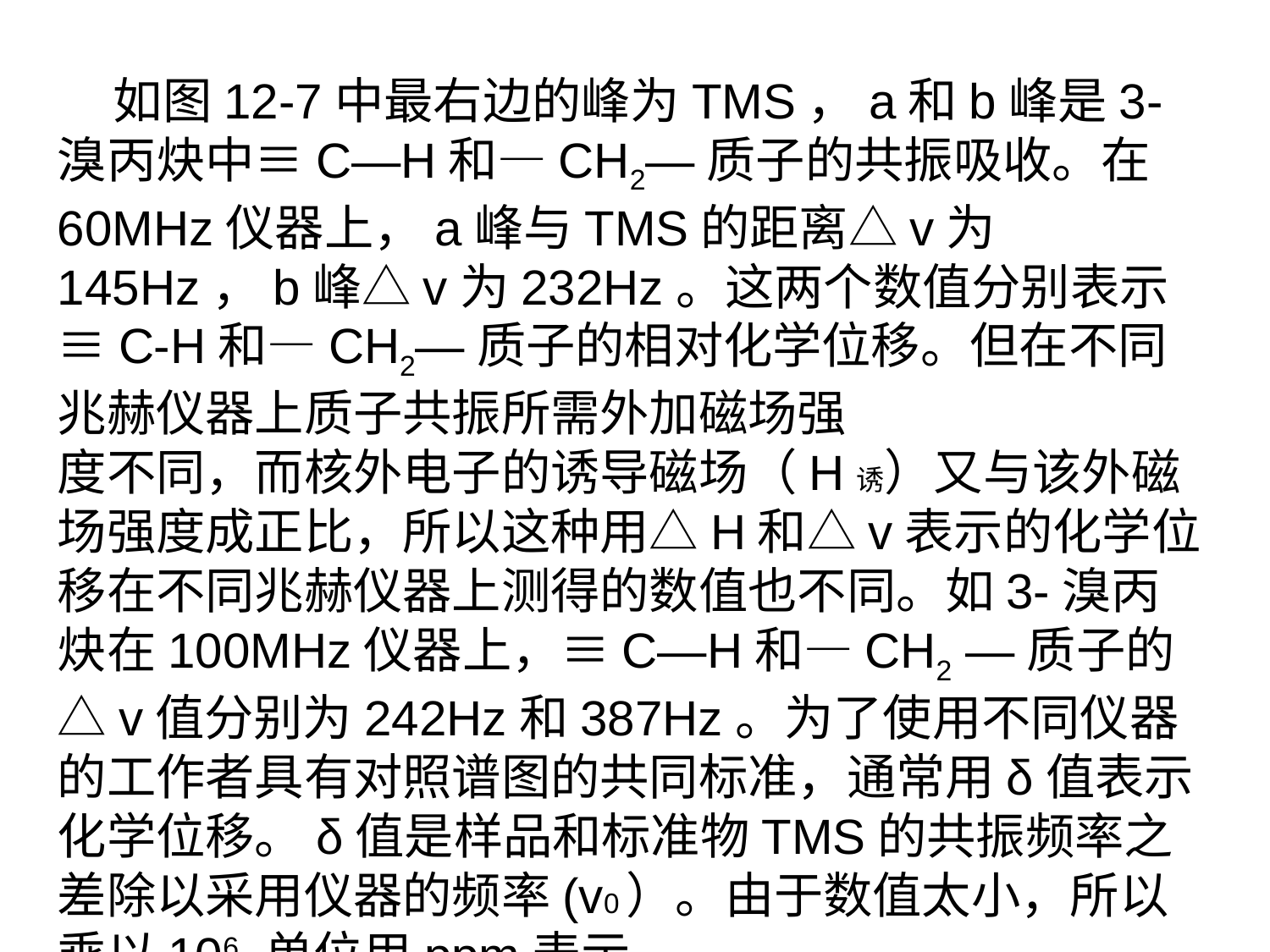

如图12-7中最右边的峰为TMS，a和b峰是3-溴丙炔中≡C—H和—CH2—质子的共振吸收。在60MHz仪器上，a峰与TMS的距离△v为145Hz，b峰△v为232Hz。这两个数值分别表示≡C-H和—CH2—质子的相对化学位移。但在不同兆赫仪器上质子共振所需外加磁场强
度不同，而核外电子的诱导磁场（H诱）又与该外磁场强度成正比，所以这种用△H和△v表示的化学位移在不同兆赫仪器上测得的数值也不同。如3-溴丙炔在100MHz仪器上，≡C—H和—CH2 —质子的△v值分别为242Hz和387Hz。为了使用不同仪器的工作者具有对照谱图的共同标准，通常用δ值表示化学位移。δ值是样品和标准物TMS的共振频率之差除以采用仪器的频率(v0）。由于数值太小，所以乘以106,单位用ppm表示。